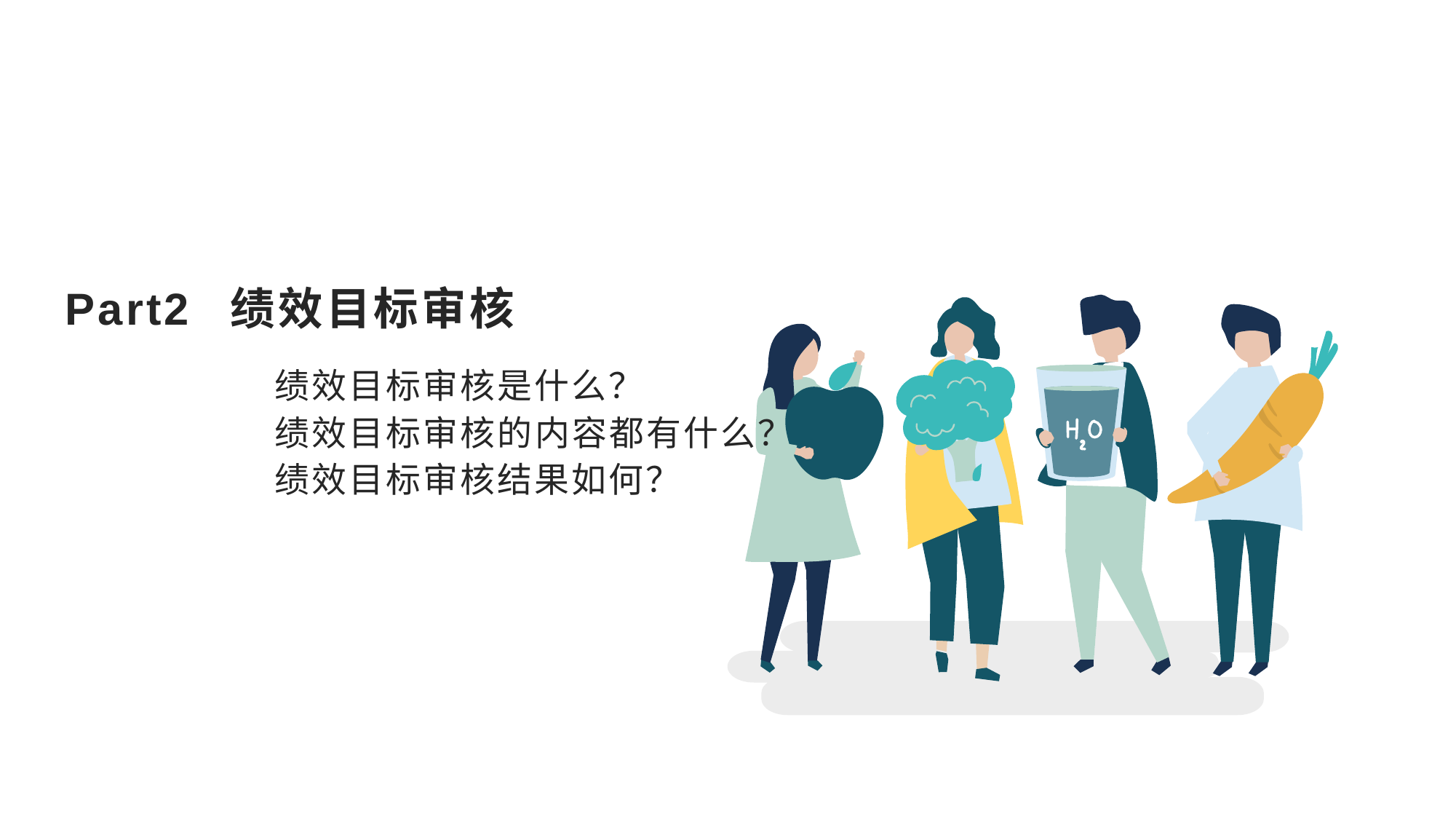

# Part2  绩效目标审核
绩效目标审核是什么？
绩效目标审核的内容都有什么？
绩效目标审核结果如何？